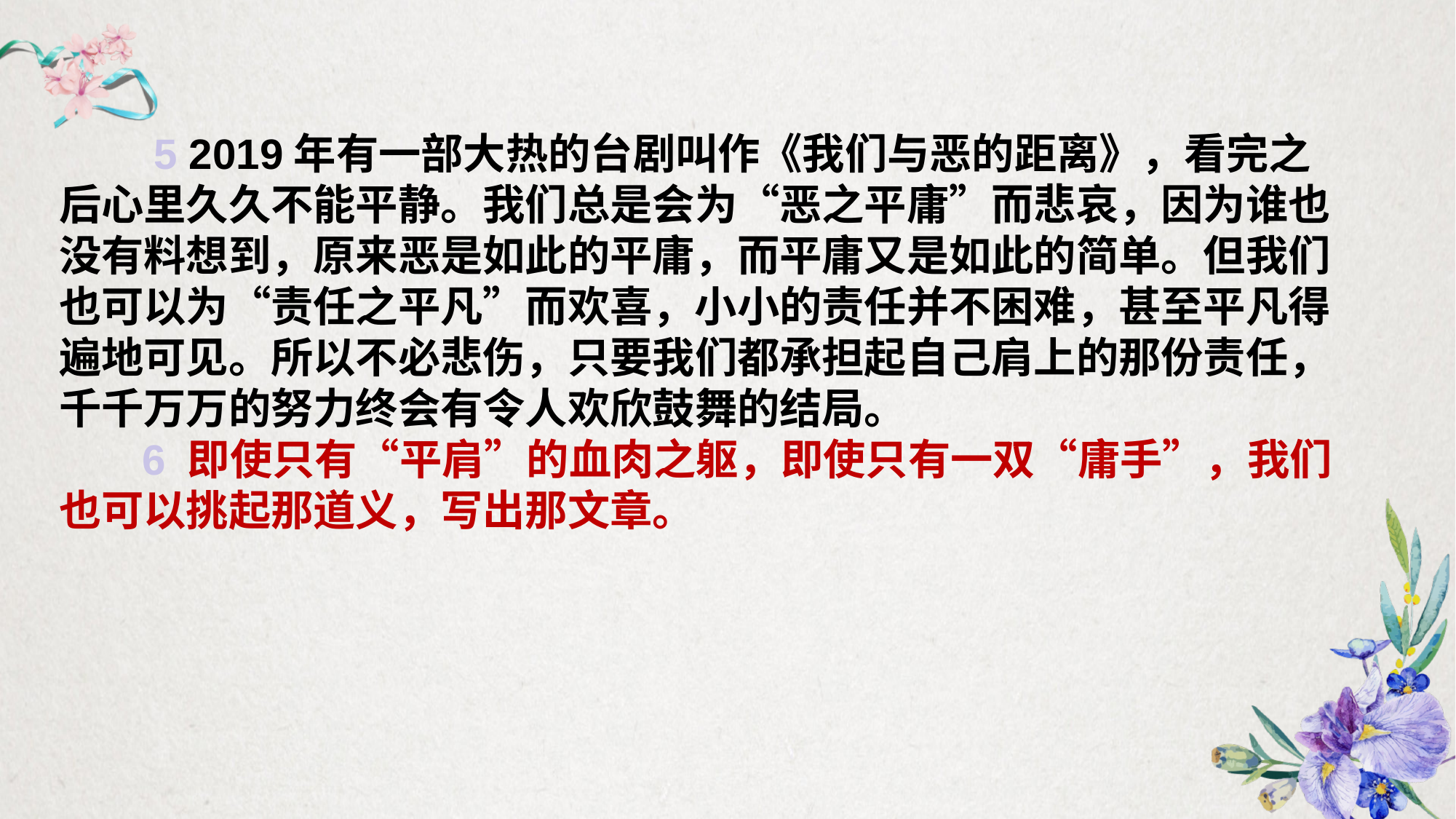

5 2019年有一部大热的台剧叫作《我们与恶的距离》，看完之后心里久久不能平静。我们总是会为“恶之平庸”而悲哀，因为谁也没有料想到，原来恶是如此的平庸，而平庸又是如此的简单。但我们也可以为“责任之平凡”而欢喜，小小的责任并不困难，甚至平凡得遍地可见。所以不必悲伤，只要我们都承担起自己肩上的那份责任，千千万万的努力终会有令人欢欣鼓舞的结局。
       6 即使只有“平肩”的血肉之躯，即使只有一双“庸手”，我们也可以挑起那道义，写出那文章。